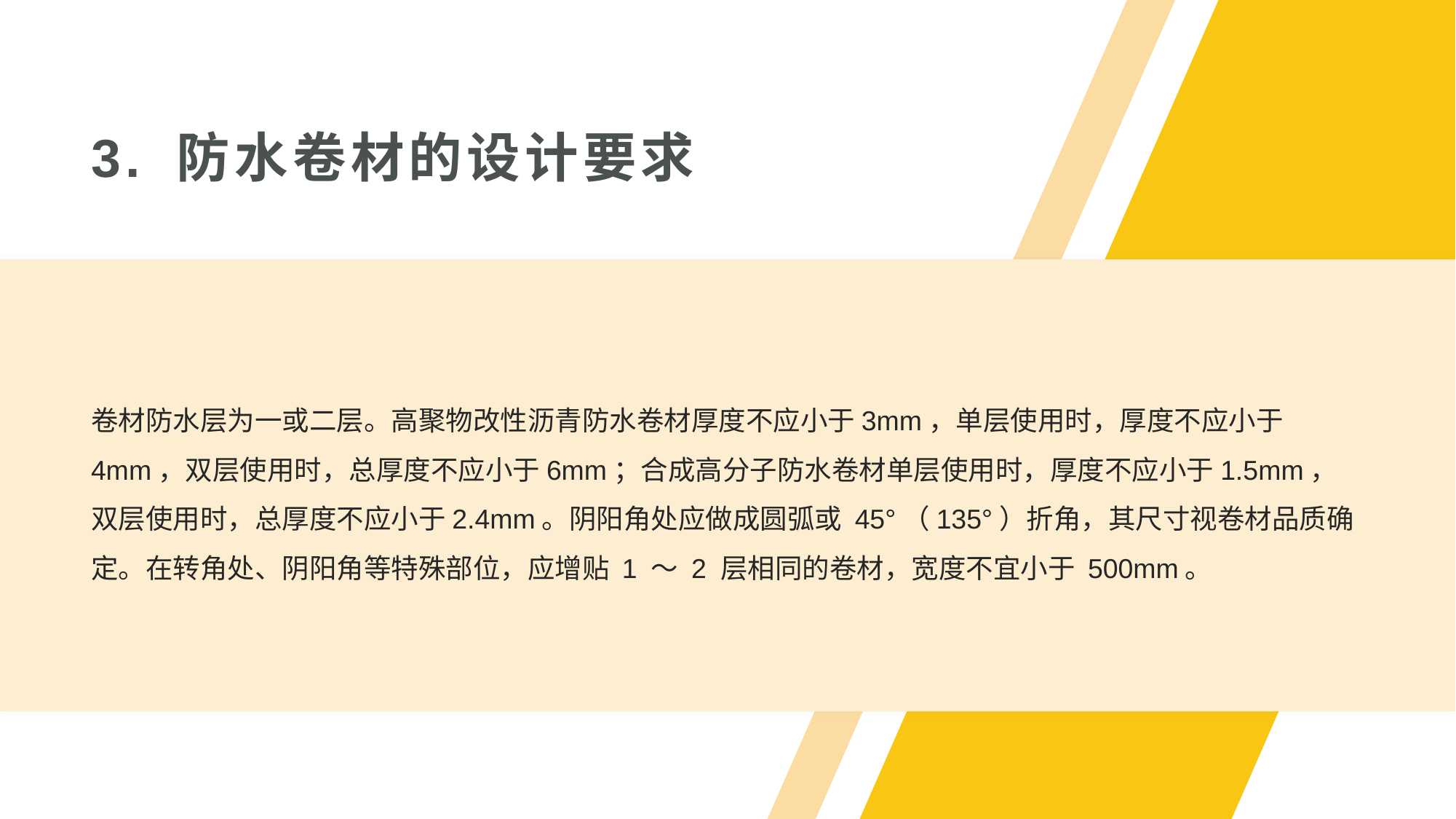

3. 防水卷材的设计要求

卷材防水层为一或二层。高聚物改性沥青防水卷材厚度不应小于3mm，单层使用时，厚度不应小于4mm，双层使用时，总厚度不应小于6mm；合成高分子防水卷材单层使用时，厚度不应小于1.5mm，双层使用时，总厚度不应小于2.4mm。阴阳角处应做成圆弧或 45°（135°）折角，其尺寸视卷材品质确定。在转角处、阴阳角等特殊部位，应增贴 1 ～ 2 层相同的卷材，宽度不宜小于 500mm。